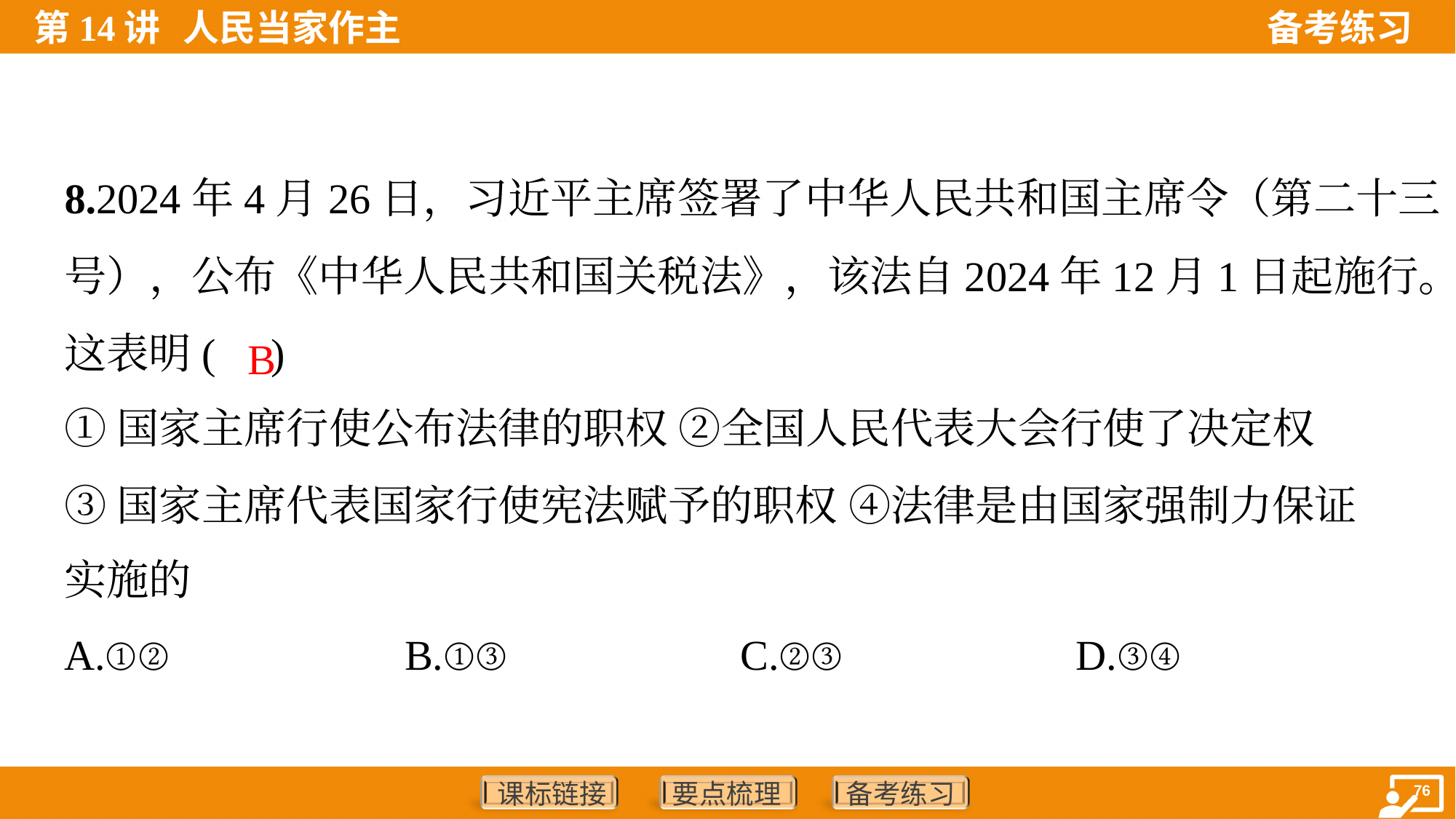

8.2024年4月26日，习近平主席签署了中华人民共和国主席令（第二十三
号），公布《中华人民共和国关税法》，该法自2024年12月1日起施行。
这表明(     )
B
①国家主席行使公布法律的职权 ②全国人民代表大会行使了决定权
③国家主席代表国家行使宪法赋予的职权 ④法律是由国家强制力保证
实施的
A.①②	B.①③	C.②③	D.③④